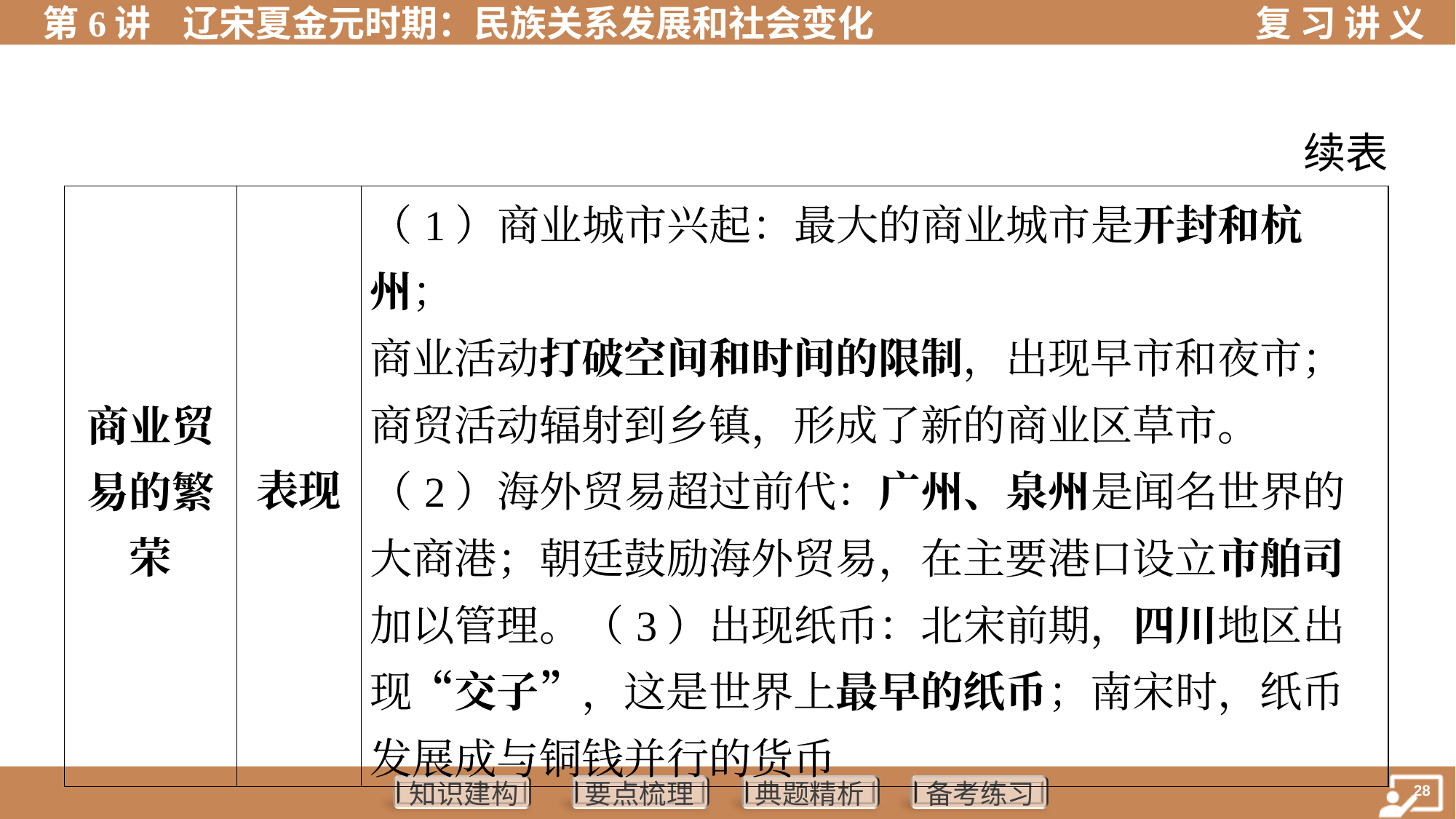

续表
| 商业贸 易的繁 荣 | 表现 | （1）商业城市兴起：最大的商业城市是开封和杭州； 商业活动打破空间和时间的限制，出现早市和夜市； 商贸活动辐射到乡镇，形成了新的商业区草市。 （2）海外贸易超过前代：广州、泉州是闻名世界的大商港；朝廷鼓励海外贸易，在主要港口设立市舶司加以管理。（3）出现纸币：北宋前期，四川地区出现“交子”，这是世界上最早的纸币；南宋时，纸币发展成与铜钱并行的货币 |
| --- | --- | --- |